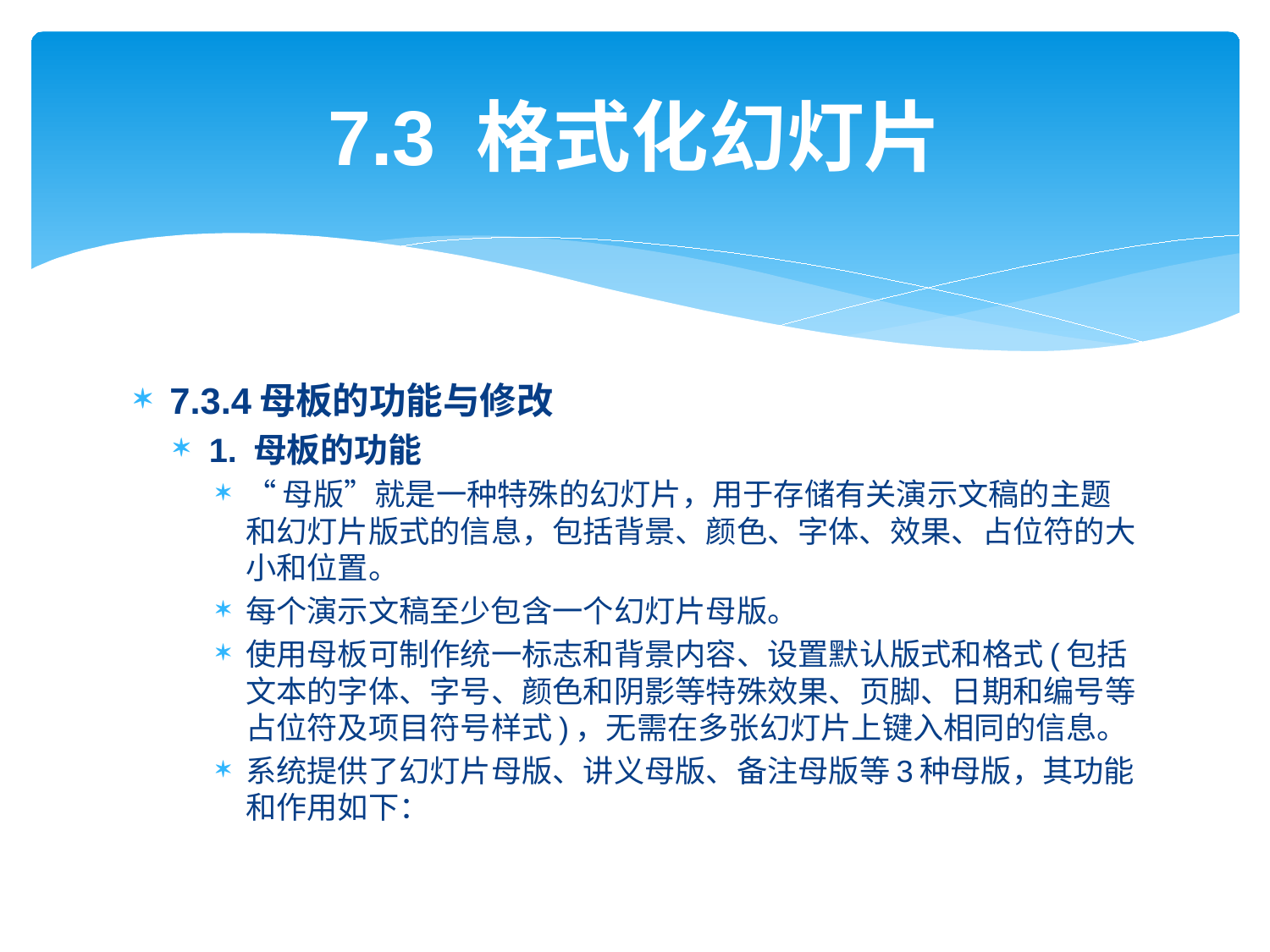

# 7.3 格式化幻灯片
7.3.4母板的功能与修改
1. 母板的功能
“母版”就是一种特殊的幻灯片，用于存储有关演示文稿的主题和幻灯片版式的信息，包括背景、颜色、字体、效果、占位符的大小和位置。
每个演示文稿至少包含一个幻灯片母版。
使用母板可制作统一标志和背景内容、设置默认版式和格式(包括文本的字体、字号、颜色和阴影等特殊效果、页脚、日期和编号等占位符及项目符号样式)，无需在多张幻灯片上键入相同的信息。
系统提供了幻灯片母版、讲义母版、备注母版等3种母版，其功能和作用如下：